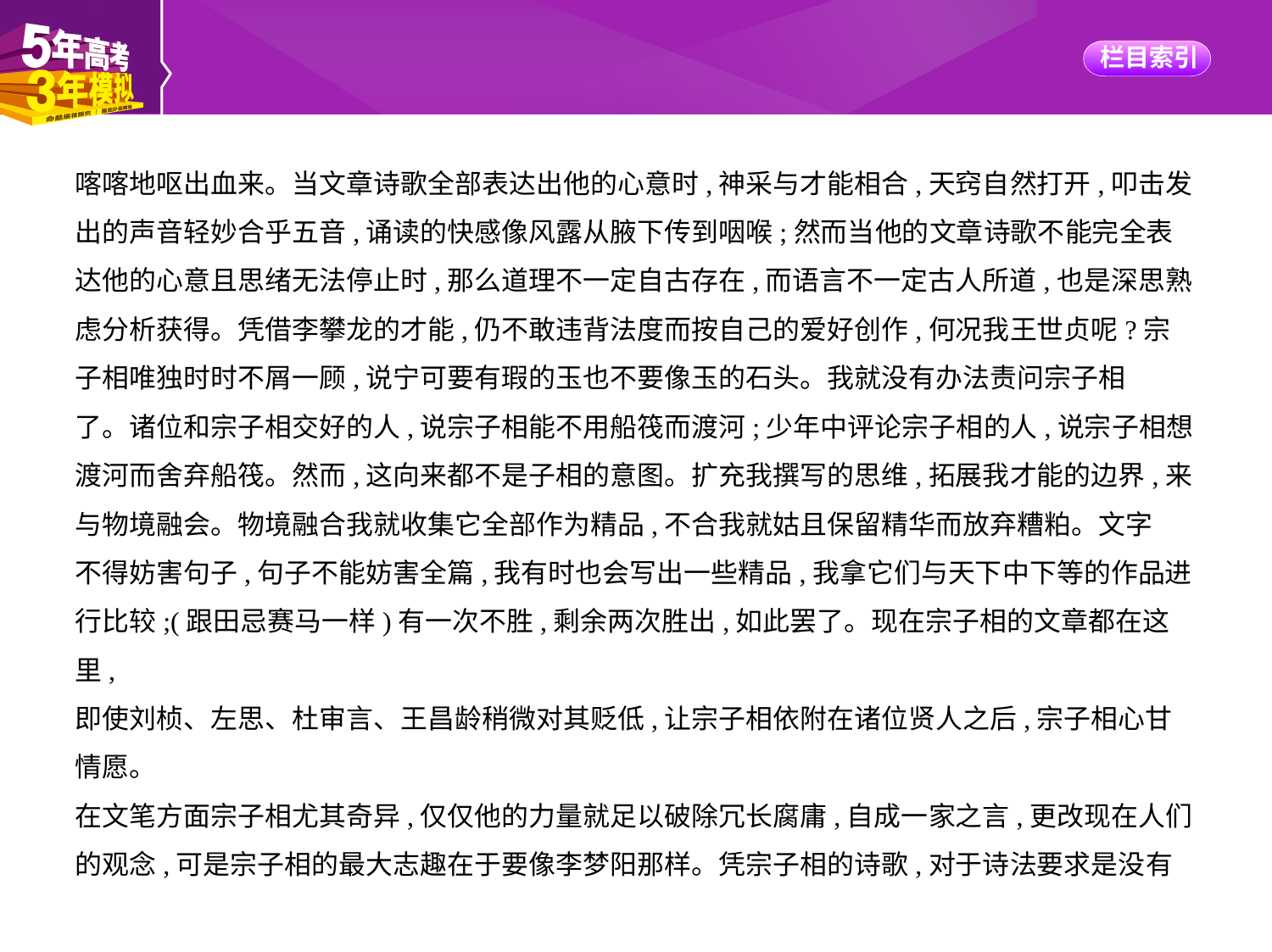

喀喀地呕出血来。当文章诗歌全部表达出他的心意时,神采与才能相合,天窍自然打开,叩击发
出的声音轻妙合乎五音,诵读的快感像风露从腋下传到咽喉;然而当他的文章诗歌不能完全表
达他的心意且思绪无法停止时,那么道理不一定自古存在,而语言不一定古人所道,也是深思熟
虑分析获得。凭借李攀龙的才能,仍不敢违背法度而按自己的爱好创作,何况我王世贞呢?宗
子相唯独时时不屑一顾,说宁可要有瑕的玉也不要像玉的石头。我就没有办法责问宗子相
了。诸位和宗子相交好的人,说宗子相能不用船筏而渡河;少年中评论宗子相的人,说宗子相想
渡河而舍弃船筏。然而,这向来都不是子相的意图。扩充我撰写的思维,拓展我才能的边界,来
与物境融会。物境融合我就收集它全部作为精品,不合我就姑且保留精华而放弃糟粕。文字
不得妨害句子,句子不能妨害全篇,我有时也会写出一些精品,我拿它们与天下中下等的作品进
行比较;(跟田忌赛马一样)有一次不胜,剩余两次胜出,如此罢了。现在宗子相的文章都在这里,
即使刘桢、左思、杜审言、王昌龄稍微对其贬低,让宗子相依附在诸位贤人之后,宗子相心甘
情愿。
在文笔方面宗子相尤其奇异,仅仅他的力量就足以破除冗长腐庸,自成一家之言,更改现在人们
的观念,可是宗子相的最大志趣在于要像李梦阳那样。凭宗子相的诗歌,对于诗法要求是没有